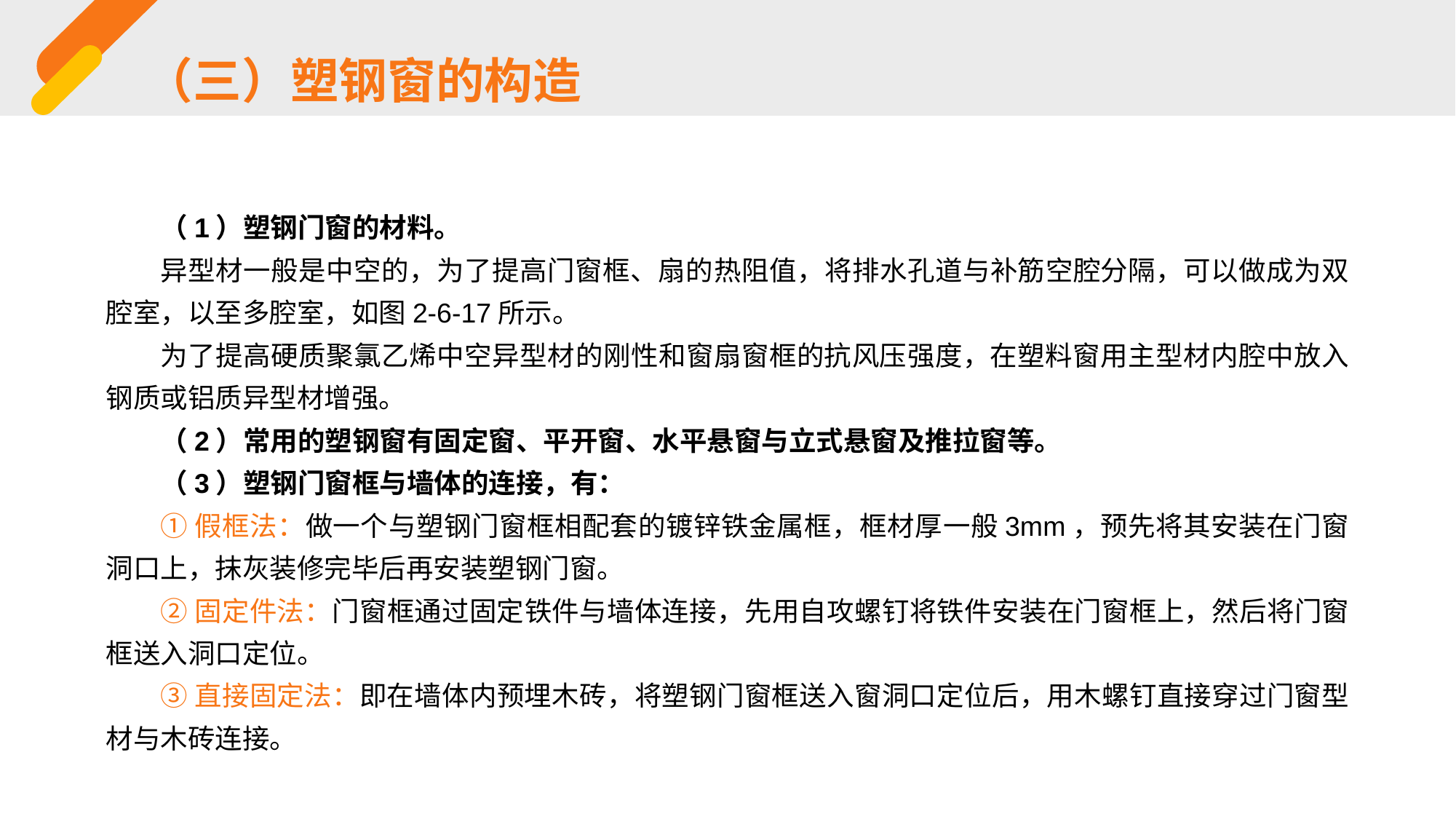

（三）塑钢窗的构造
（1）塑钢门窗的材料。
异型材一般是中空的，为了提高门窗框、扇的热阻值，将排水孔道与补筋空腔分隔，可以做成为双腔室，以至多腔室，如图2-6-17所示。
为了提高硬质聚氯乙烯中空异型材的刚性和窗扇窗框的抗风压强度，在塑料窗用主型材内腔中放入钢质或铝质异型材增强。
（2）常用的塑钢窗有固定窗、平开窗、水平悬窗与立式悬窗及推拉窗等。
（3）塑钢门窗框与墙体的连接，有：
①假框法：做一个与塑钢门窗框相配套的镀锌铁金属框，框材厚一般3mm，预先将其安装在门窗洞口上，抹灰装修完毕后再安装塑钢门窗。
②固定件法：门窗框通过固定铁件与墙体连接，先用自攻螺钉将铁件安装在门窗框上，然后将门窗框送入洞口定位。
③直接固定法：即在墙体内预埋木砖，将塑钢门窗框送入窗洞口定位后，用木螺钉直接穿过门窗型材与木砖连接。